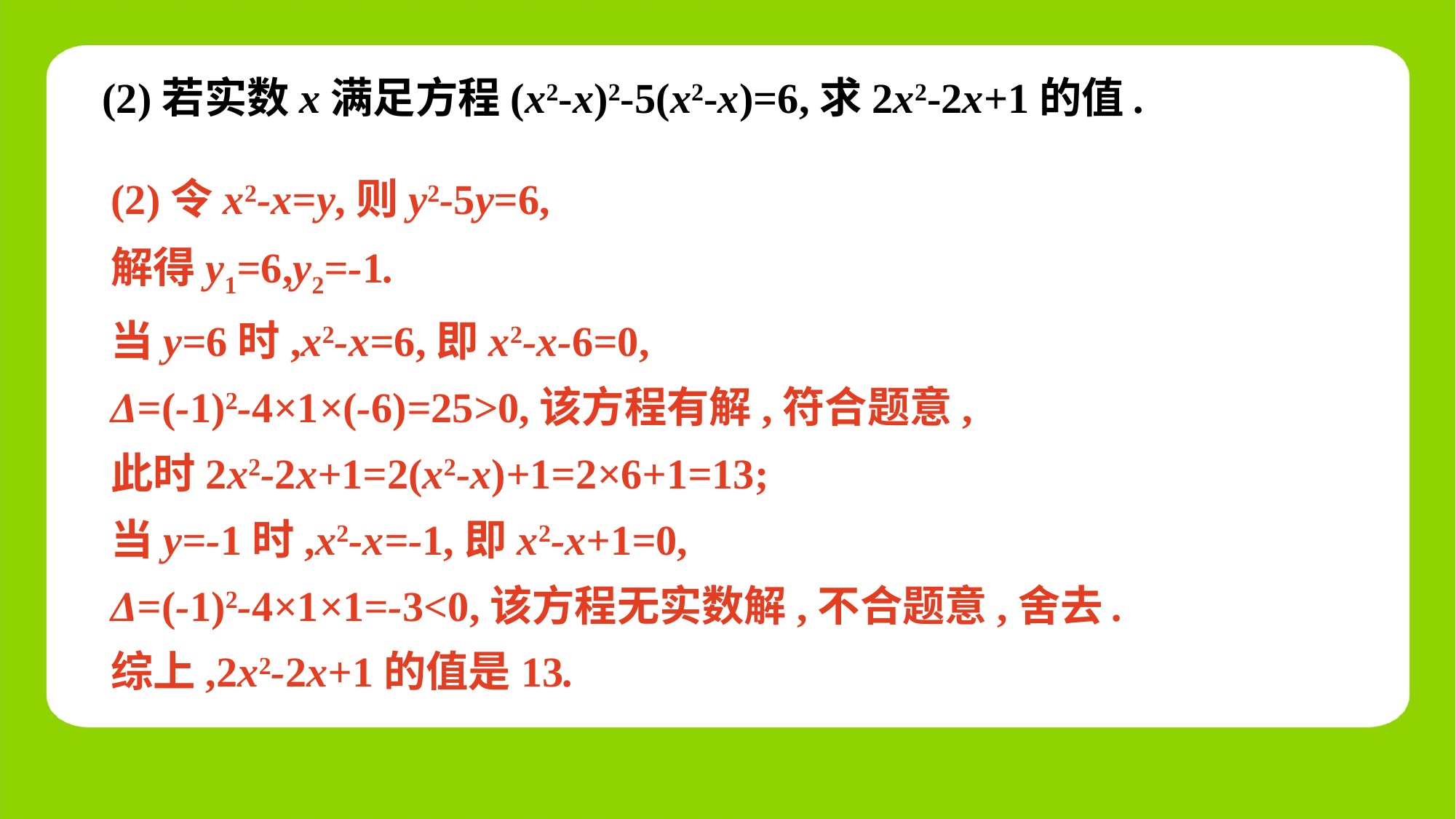

(2)若实数x满足方程(x2-x)2-5(x2-x)=6,求2x2-2x+1的值.
(2)令x2-x=y,则y2-5y=6,
解得y1=6,y2=-1.
当y=6时,x2-x=6,即x2-x-6=0,
Δ=(-1)2-4×1×(-6)=25>0,该方程有解,符合题意,
此时2x2-2x+1=2(x2-x)+1=2×6+1=13;
当y=-1时,x2-x=-1,即x2-x+1=0,
Δ=(-1)2-4×1×1=-3<0,该方程无实数解,不合题意,舍去.
综上,2x2-2x+1的值是13.